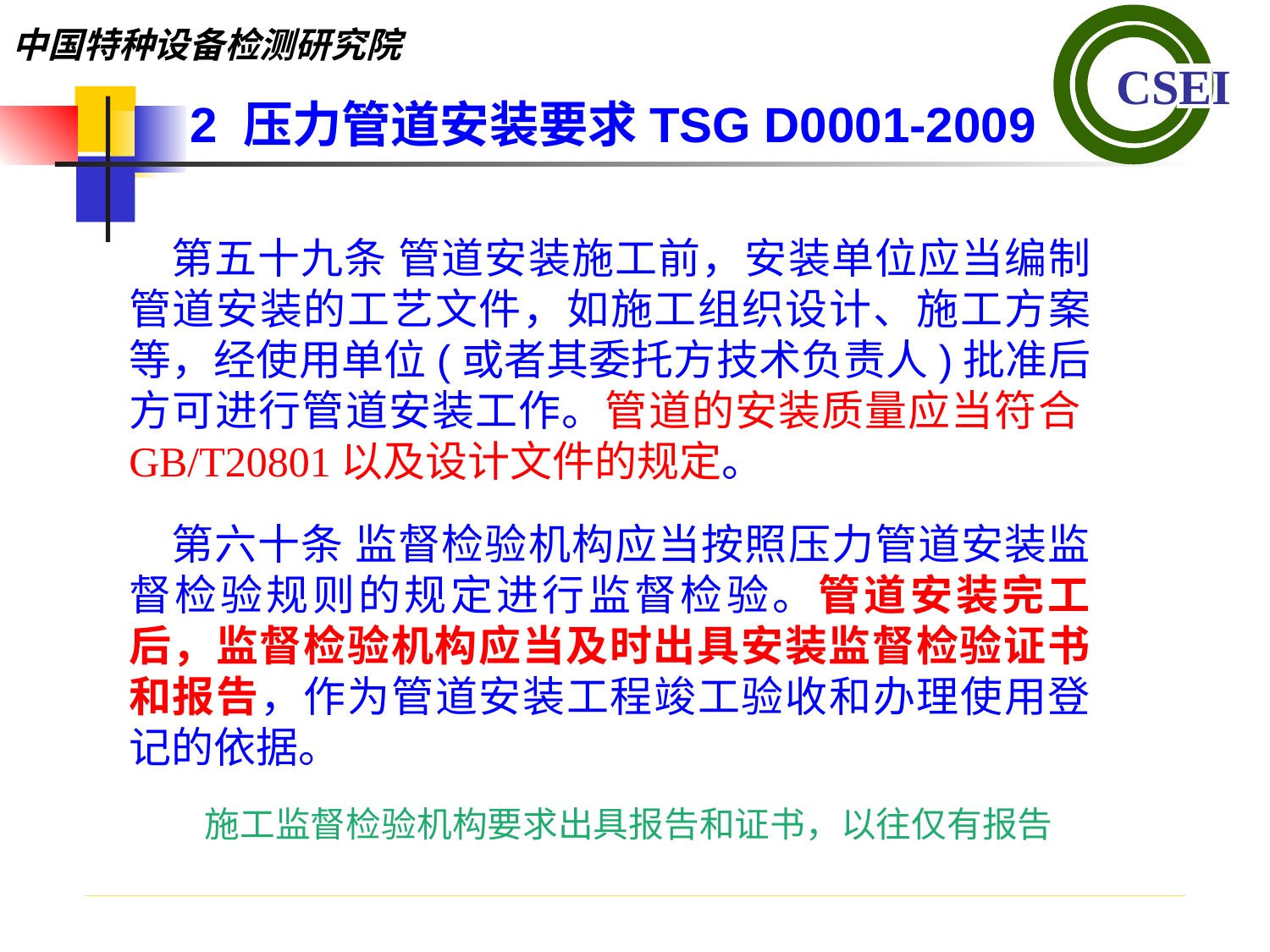

2 压力管道安装要求TSG D0001-2009
第五十九条 管道安装施工前，安装单位应当编制管道安装的工艺文件，如施工组织设计、施工方案等，经使用单位(或者其委托方技术负责人)批准后方可进行管道安装工作。管道的安装质量应当符合GB/T20801以及设计文件的规定。
第六十条 监督检验机构应当按照压力管道安装监督检验规则的规定进行监督检验。管道安装完工后，监督检验机构应当及时出具安装监督检验证书和报告，作为管道安装工程竣工验收和办理使用登记的依据。
 施工监督检验机构要求出具报告和证书，以往仅有报告